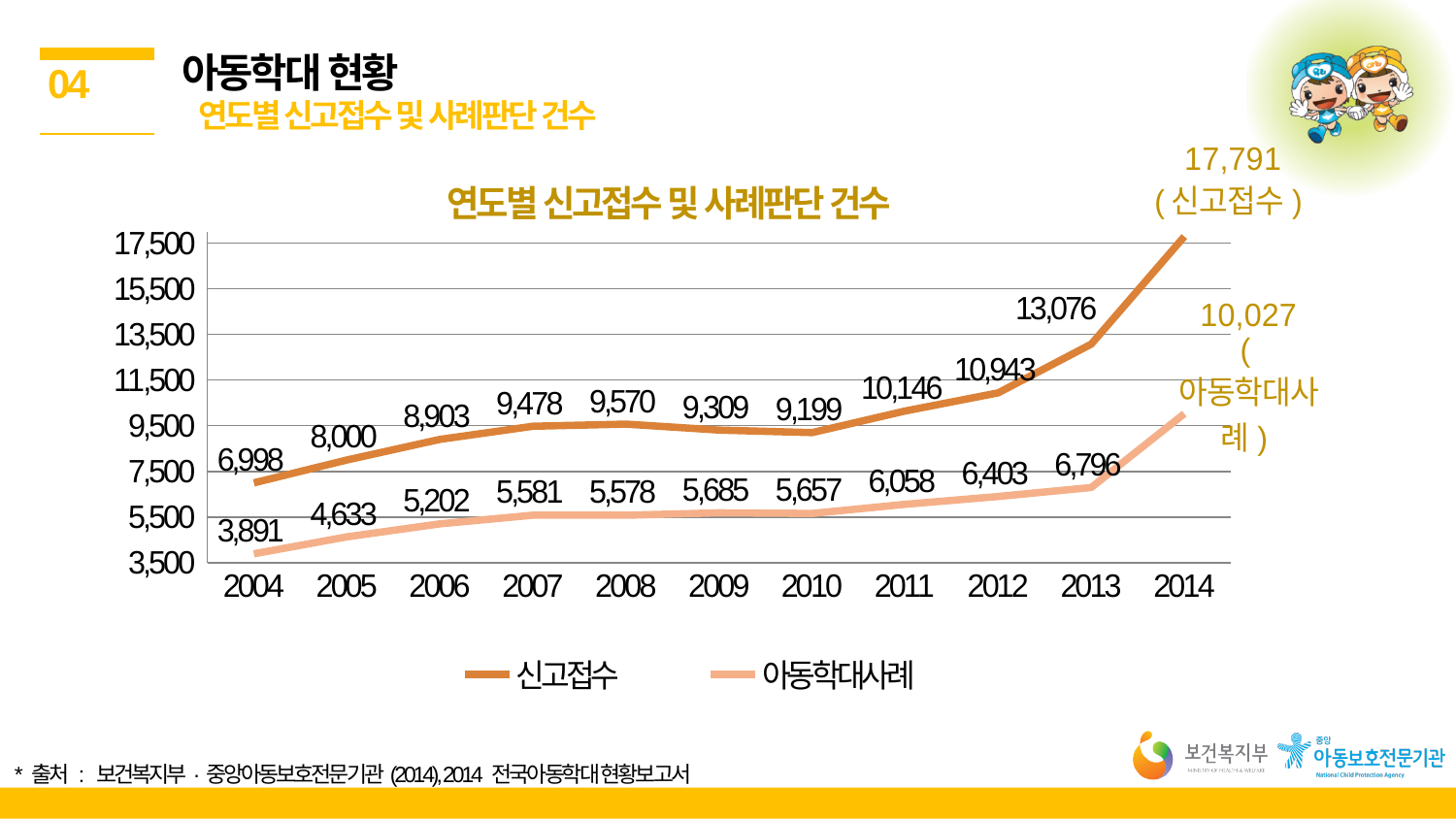

아동학대 현황
 연도별 신고접수 및 사례판단 건수
04

### Chart: 연도별 신고접수 및 사례판단 건수

| Category | 신고접수 | 아동학대사례 |
|---|---|---|
| 2004 | 6998.0 | 3891.0 |
| 2005 | 8000.0 | 4633.0 |
| 2006 | 8903.0 | 5202.0 |
| 2007 | 9478.0 | 5581.0 |
| 2008 | 9570.0 | 5578.0 |
| 2009 | 9309.0 | 5685.0 |
| 2010 | 9199.0 | 5657.0 |
| 2011 | 10146.0 | 6058.0 |
| 2012 | 10943.0 | 6403.0 |
| 2013 | 13076.0 | 6796.0 |
| 2014 | 17791.0 | 10027.0 |
* 출처 :  보건복지부·중앙아동보호전문기관(2014), 2014 전국아동학대 현황보고서